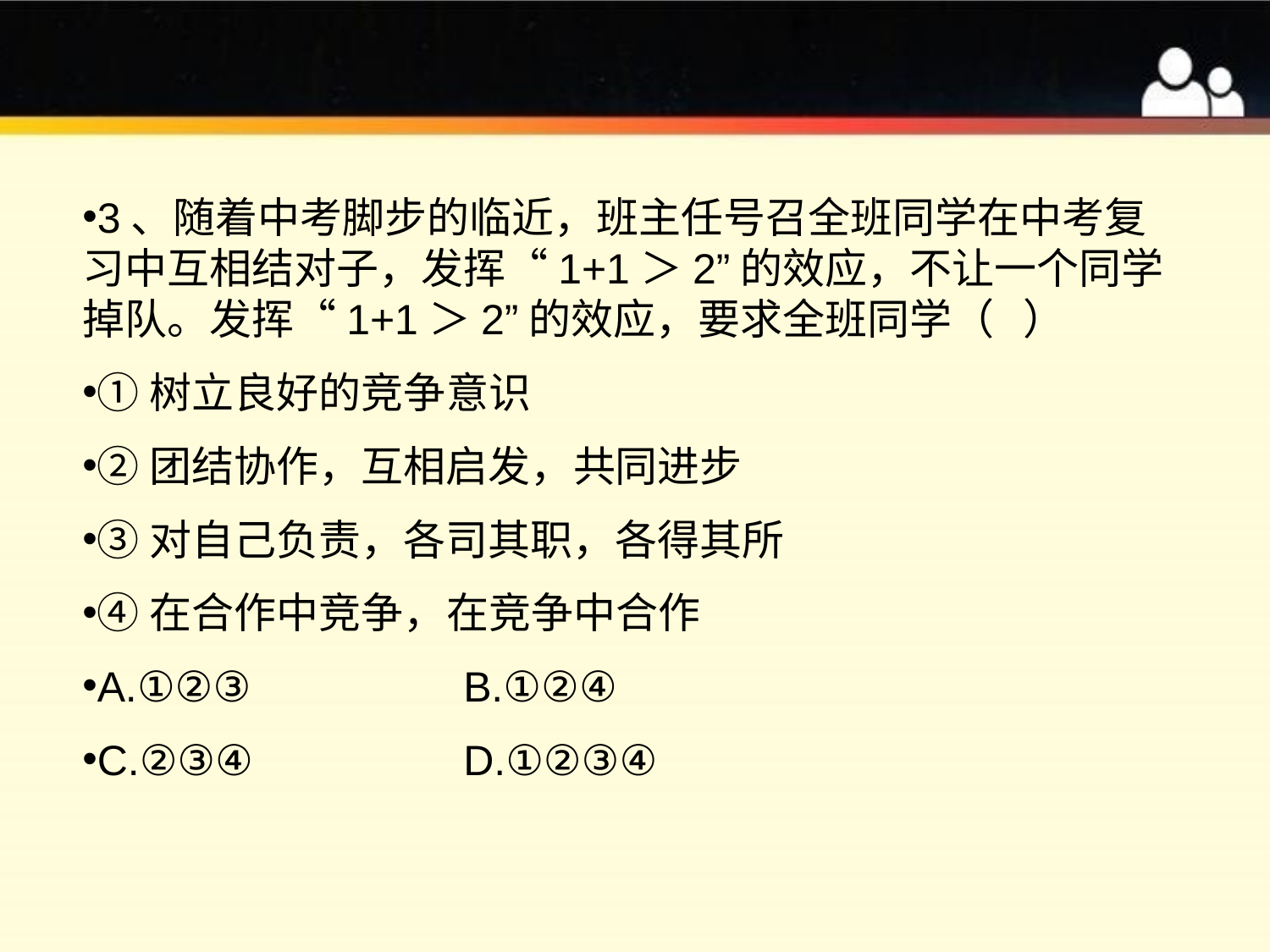

3、随着中考脚步的临近，班主任号召全班同学在中考复习中互相结对子，发挥“1+1＞2”的效应，不让一个同学掉队。发挥“1+1＞2”的效应，要求全班同学（   ）
①树立良好的竞争意识
②团结协作，互相启发，共同进步
③对自己负责，各司其职，各得其所
④在合作中竞争，在竞争中合作
A.①②③		B.①②④
C.②③④		D.①②③④